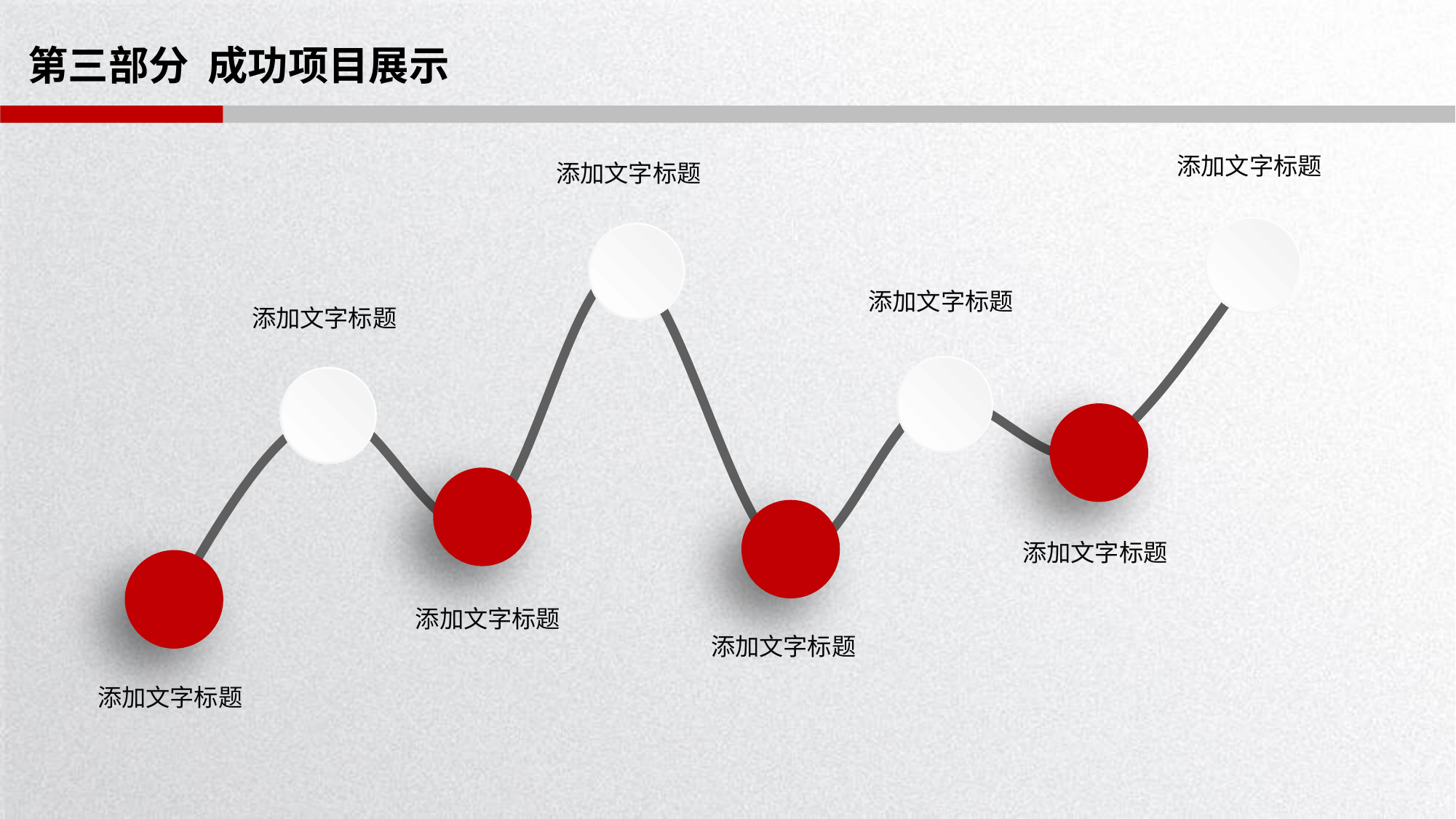

# 第三部分  成功项目展示
添加文字标题
添加文字标题

添加文字标题
添加文字标题

添加文字标题

添加文字标题
添加文字标题
添加文字标题